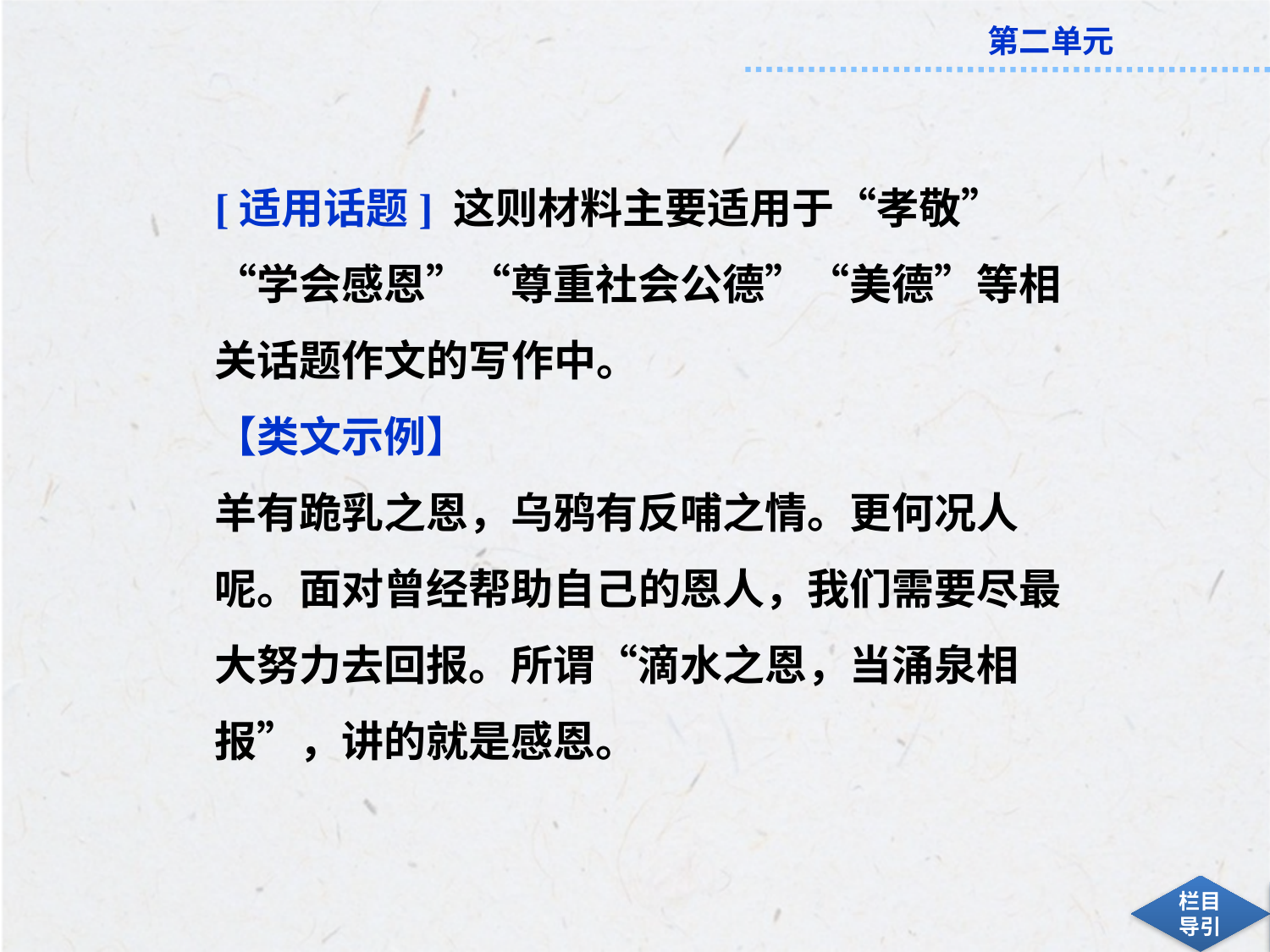

[适用话题] 这则材料主要适用于“孝敬”“学会感恩”“尊重社会公德”“美德”等相关话题作文的写作中。
【类文示例】
羊有跪乳之恩，乌鸦有反哺之情。更何况人呢。面对曾经帮助自己的恩人，我们需要尽最大努力去回报。所谓“滴水之恩，当涌泉相报”，讲的就是感恩。